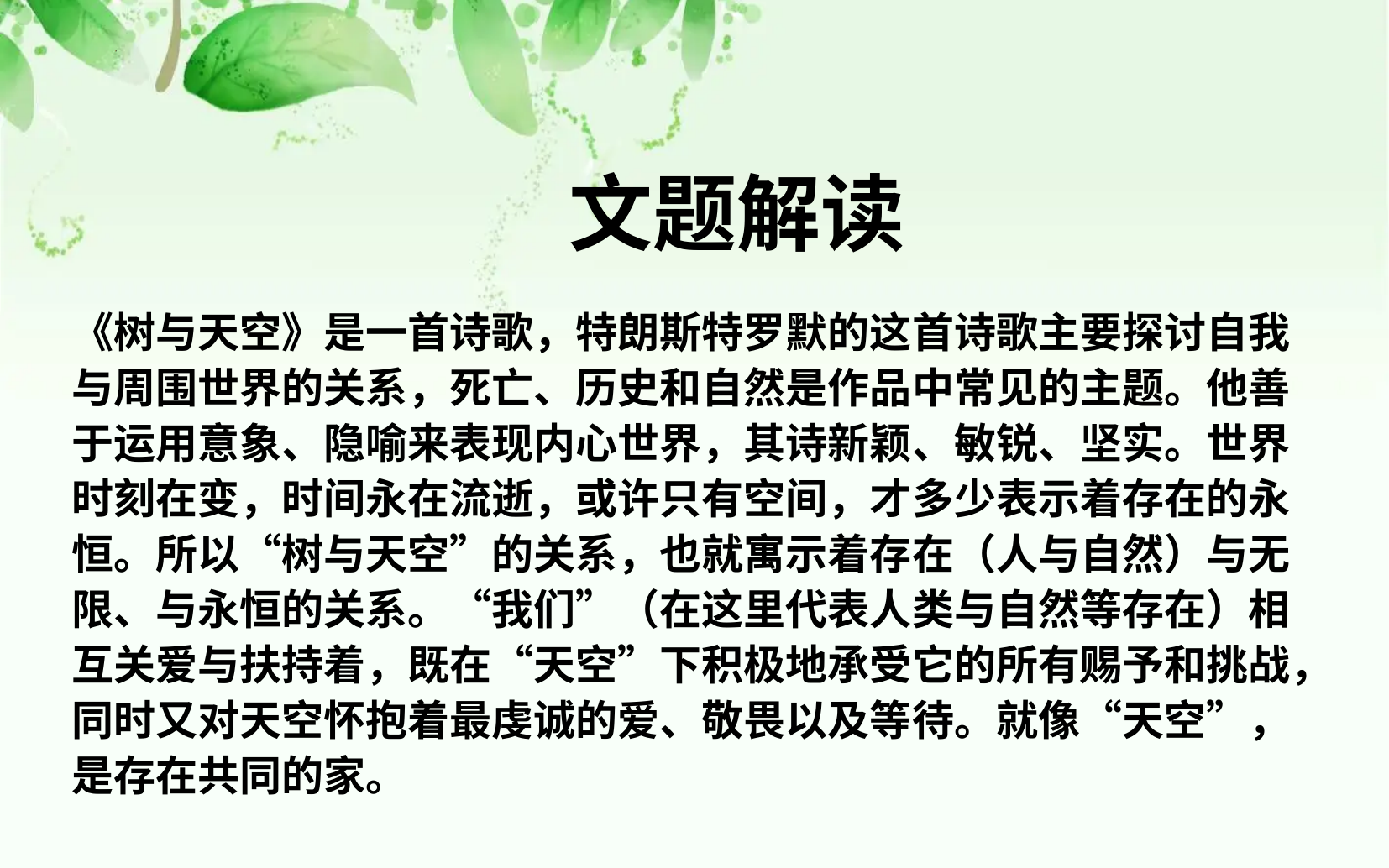

文题解读
《树与天空》是一首诗歌，特朗斯特罗默的这首诗歌主要探讨自我与周围世界的关系，死亡、历史和自然是作品中常见的主题。他善于运用意象、隐喻来表现内心世界，其诗新颖、敏锐、坚实。世界时刻在变，时间永在流逝，或许只有空间，才多少表示着存在的永恒。所以“树与天空”的关系，也就寓示着存在（人与自然）与无限、与永恒的关系。“我们”（在这里代表人类与自然等存在）相互关爱与扶持着，既在“天空”下积极地承受它的所有赐予和挑战，同时又对天空怀抱着最虔诚的爱、敬畏以及等待。就像“天空”，是存在共同的家。